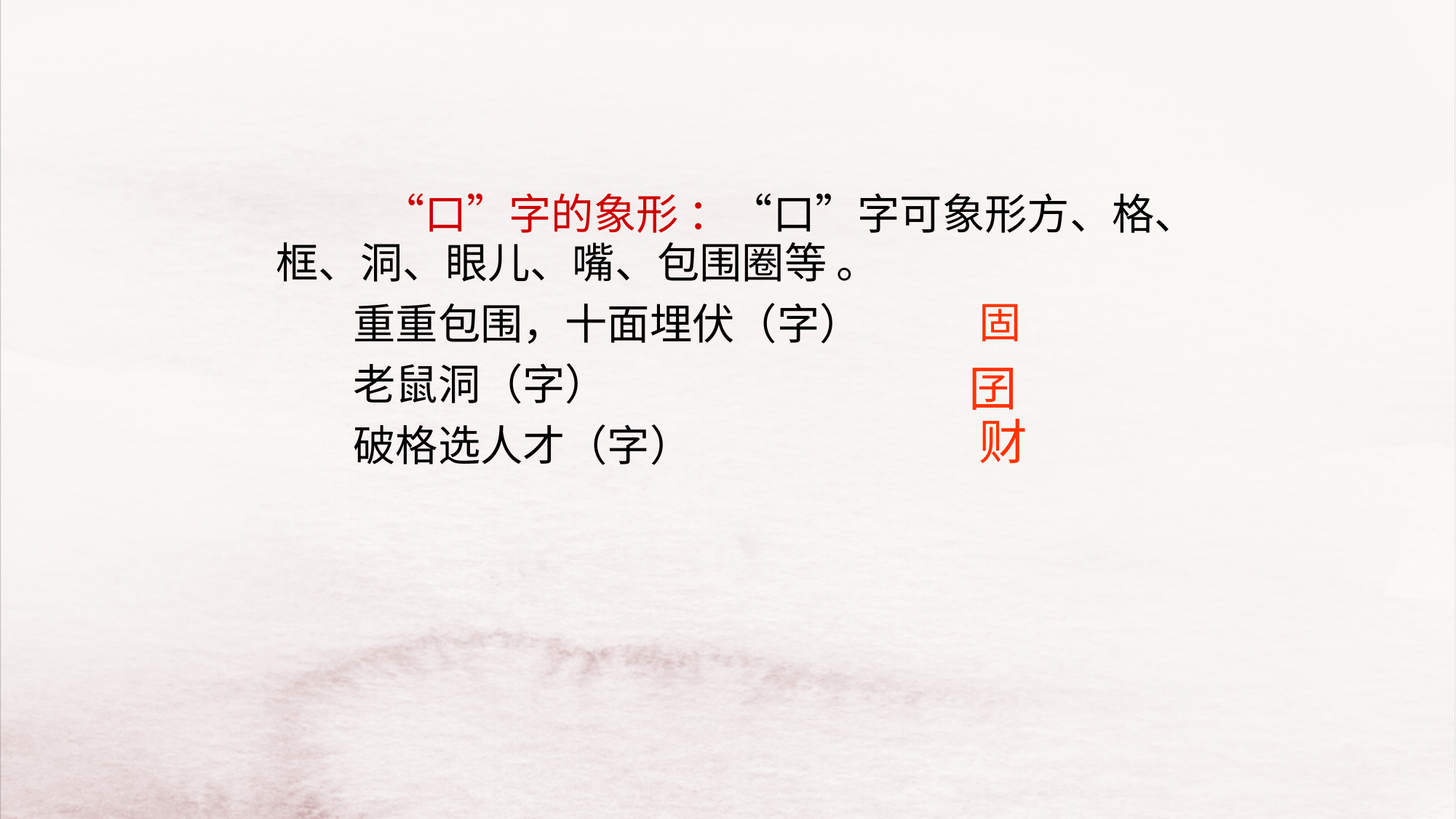

“口”字的象形 ：“口”字可象形方、格、框、洞、眼儿、嘴、包围圈等 。
          重重包围，十面埋伏（字）
          老鼠洞（字）
          破格选人才（字）

固
囝

财